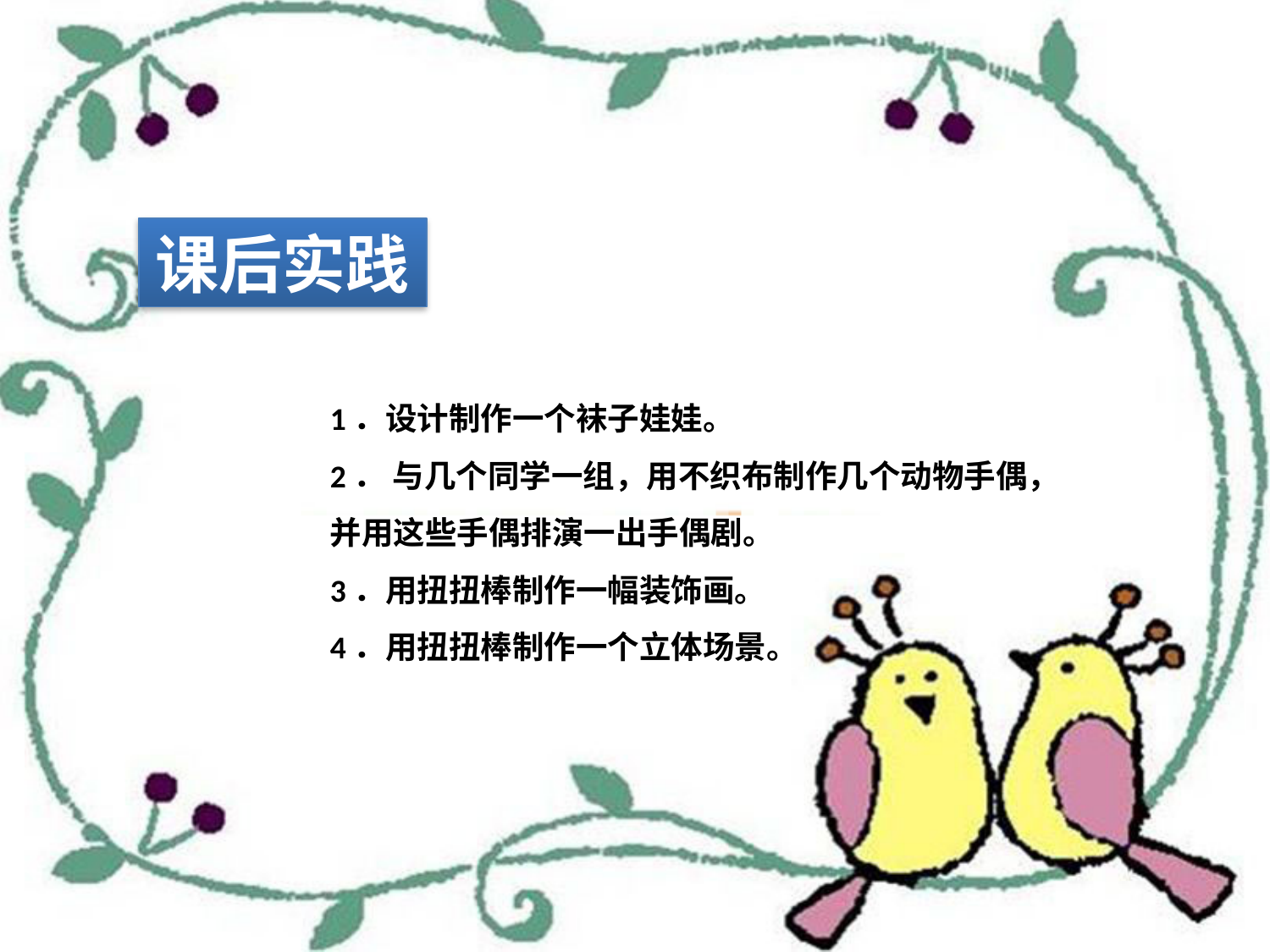

课后实践
1．设计制作一个袜子娃娃。
2． 与几个同学一组，用不织布制作几个动物手偶，并用这些手偶排演一出手偶剧。
3．用扭扭棒制作一幅装饰画。
4．用扭扭棒制作一个立体场景。